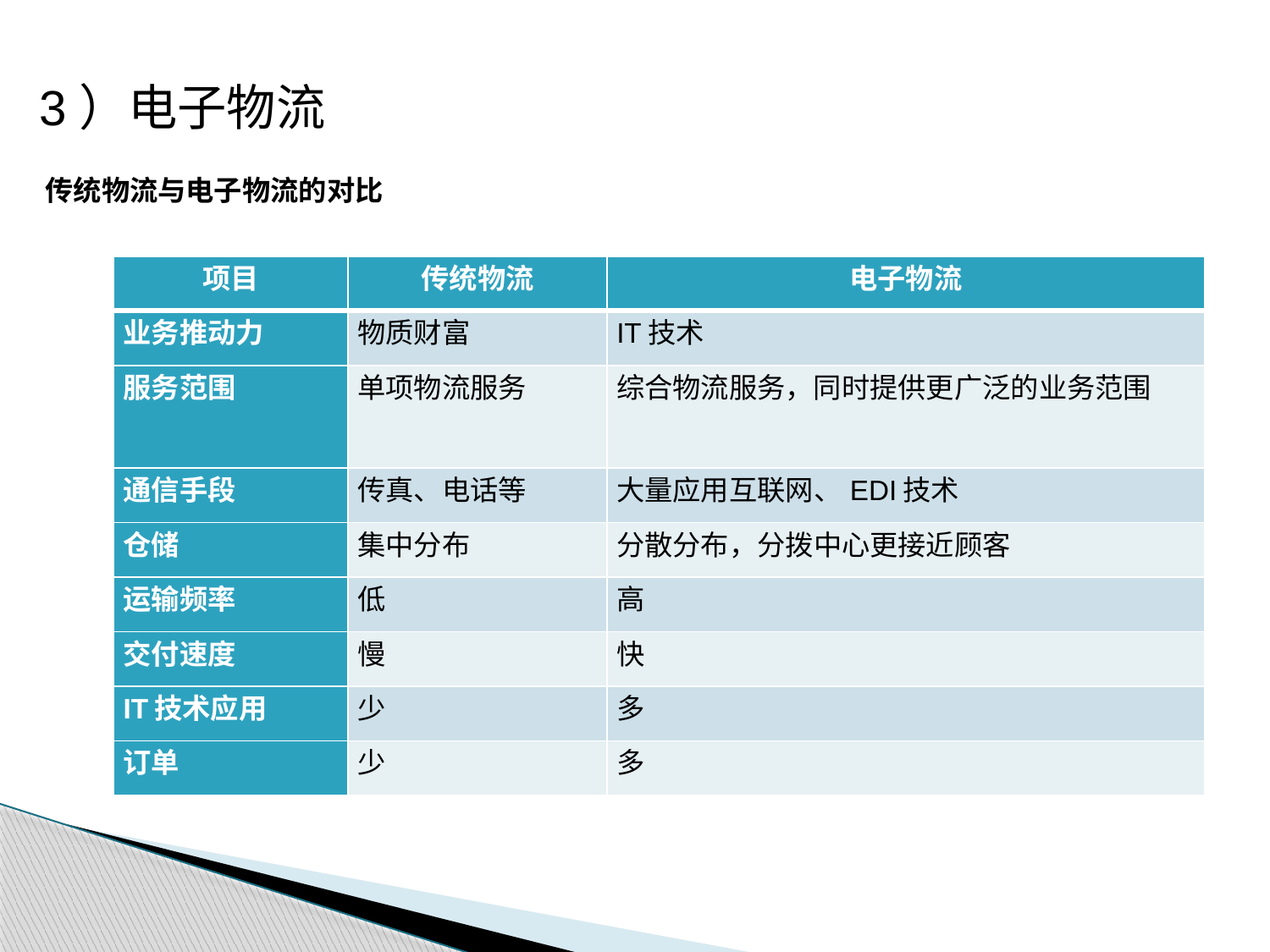

3）电子物流
传统物流与电子物流的对比
| 项目 | 传统物流 | 电子物流 |
| --- | --- | --- |
| 业务推动力 | 物质财富 | IT技术 |
| 服务范围 | 单项物流服务 | 综合物流服务，同时提供更广泛的业务范围 |
| 通信手段 | 传真、电话等 | 大量应用互联网、EDI技术 |
| 仓储 | 集中分布 | 分散分布，分拨中心更接近顾客 |
| 运输频率 | 低 | 高 |
| 交付速度 | 慢 | 快 |
| IT技术应用 | 少 | 多 |
| 订单 | 少 | 多 |